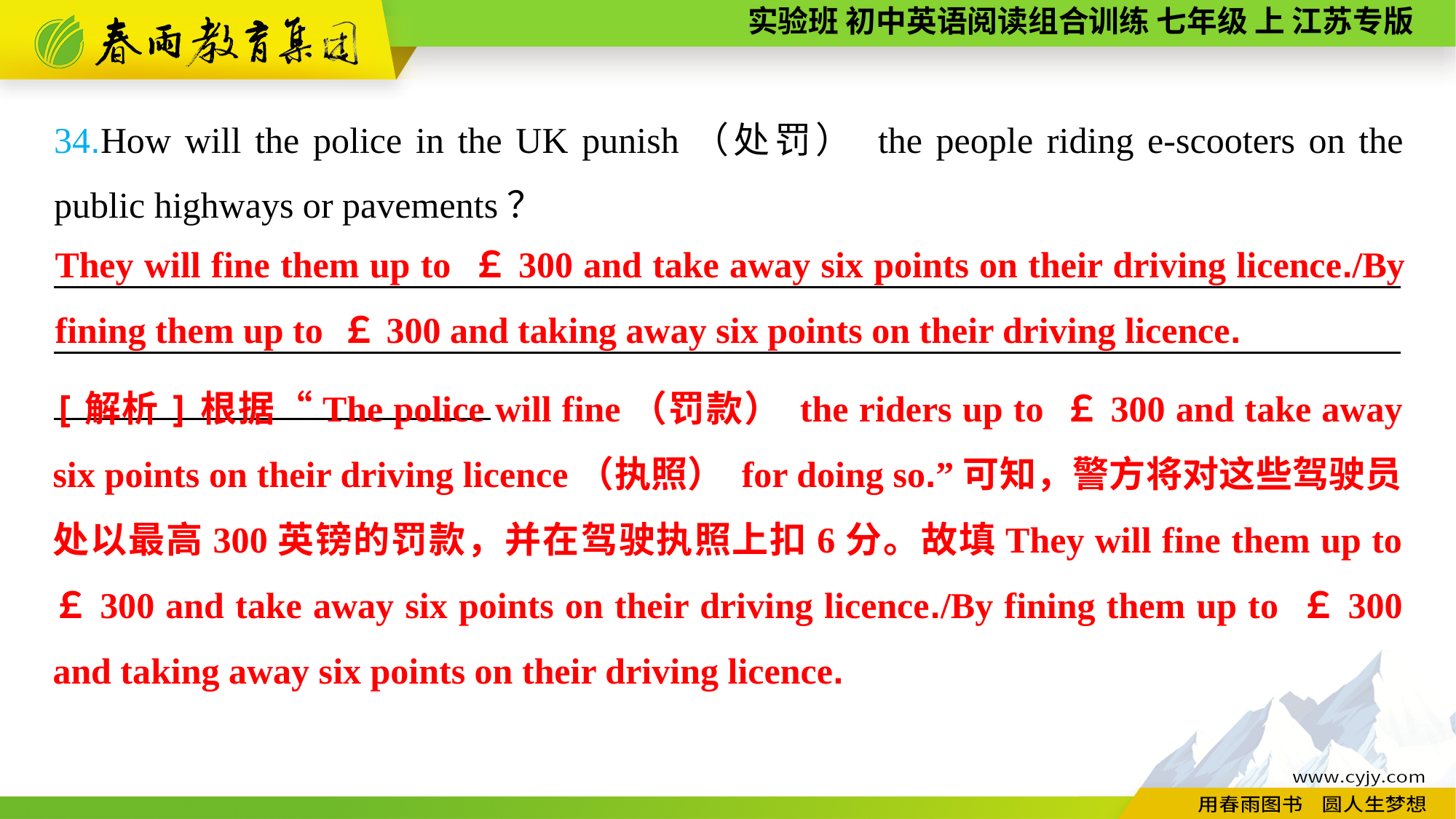

34.How will the police in the UK punish（处罚） the people riding e-scooters on the public highways or pavements？
__________________________________________________________________________
__________________________________________________________________________
They will fine them up to ￡300 and take away six points on their driving licence./By fining them up to ￡300 and taking away six points on their driving licence.
[解析]根据“The police will fine（罚款） the riders up to ￡300 and take away six points on their driving licence（执照） for doing so.”可知，警方将对这些驾驶员处以最高300英镑的罚款，并在驾驶执照上扣6分。故填They will fine them up to ￡300 and take away six points on their driving licence./By fining them up to ￡300 and taking away six points on their driving licence.